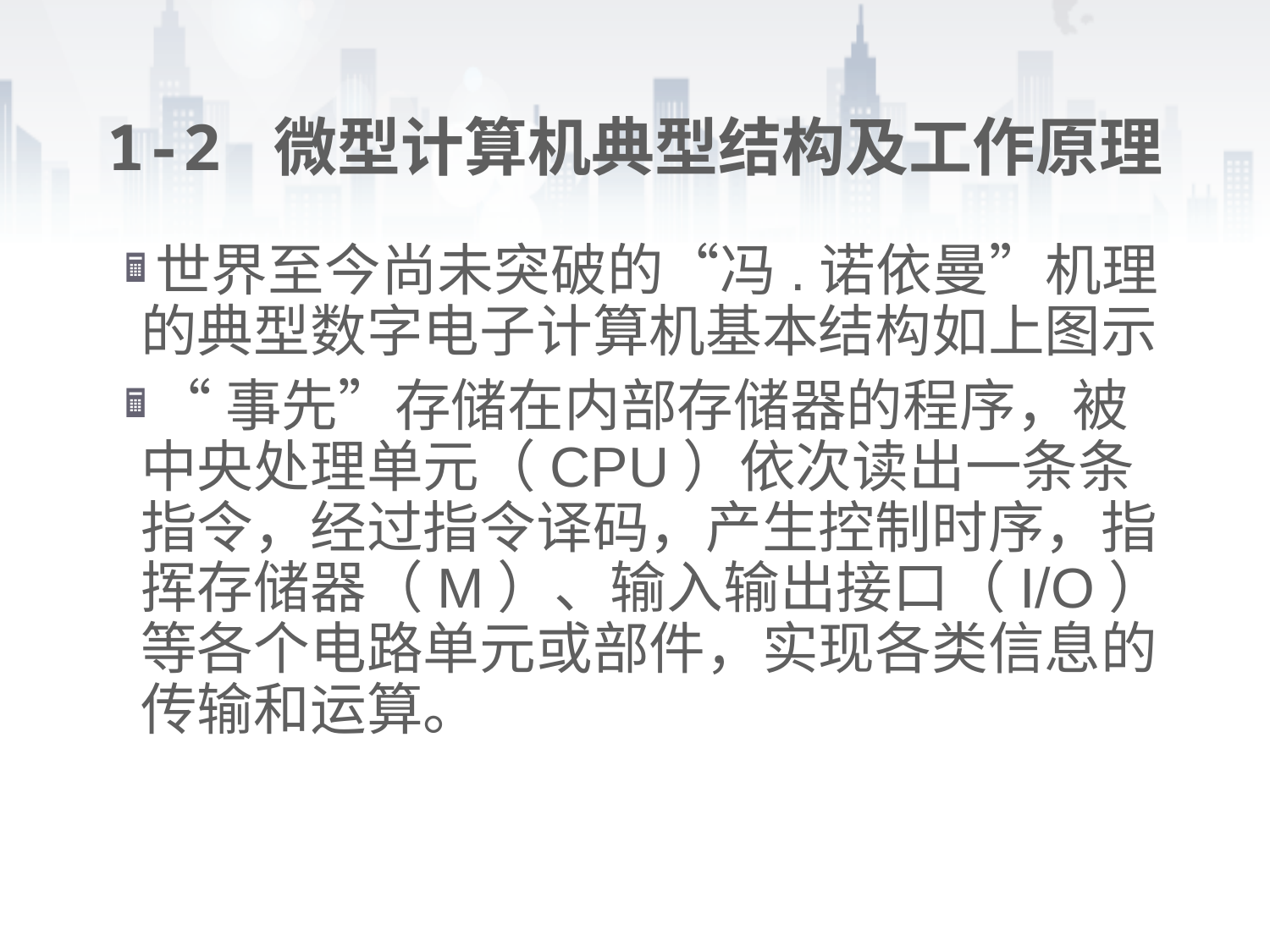

# 1-2 微型计算机典型结构及工作原理
世界至今尚未突破的“冯.诺依曼”机理的典型数字电子计算机基本结构如上图示
“事先”存储在内部存储器的程序，被中央处理单元（CPU）依次读出一条条指令，经过指令译码，产生控制时序，指挥存储器（M）、输入输出接口（I/O）等各个电路单元或部件，实现各类信息的传输和运算。